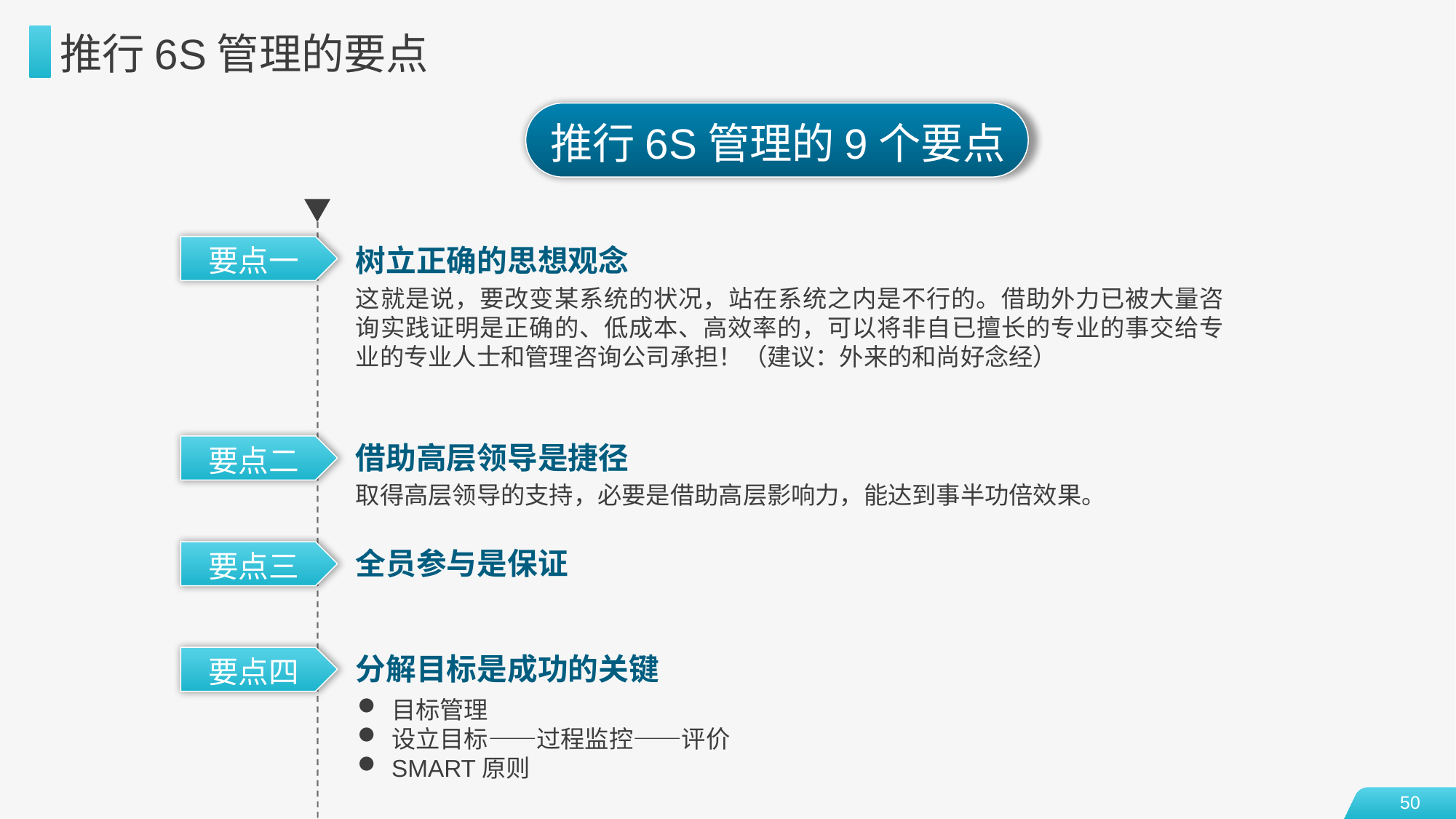

推行6S管理的要点

推行6S管理的9个要点

要点一
树立正确的思想观念
这就是说，要改变某系统的状况，站在系统之内是不行的。借助外力已被大量咨询实践证明是正确的、低成本、高效率的，可以将非自已擅长的专业的事交给专业的专业人士和管理咨询公司承担！（建议：外来的和尚好念经）
借助高层领导是捷径
要点二
取得高层领导的支持，必要是借助高层影响力，能达到事半功倍效果。
全员参与是保证
要点三
分解目标是成功的关键
要点四
目标管理
设立目标——过程监控——评价
SMART原则